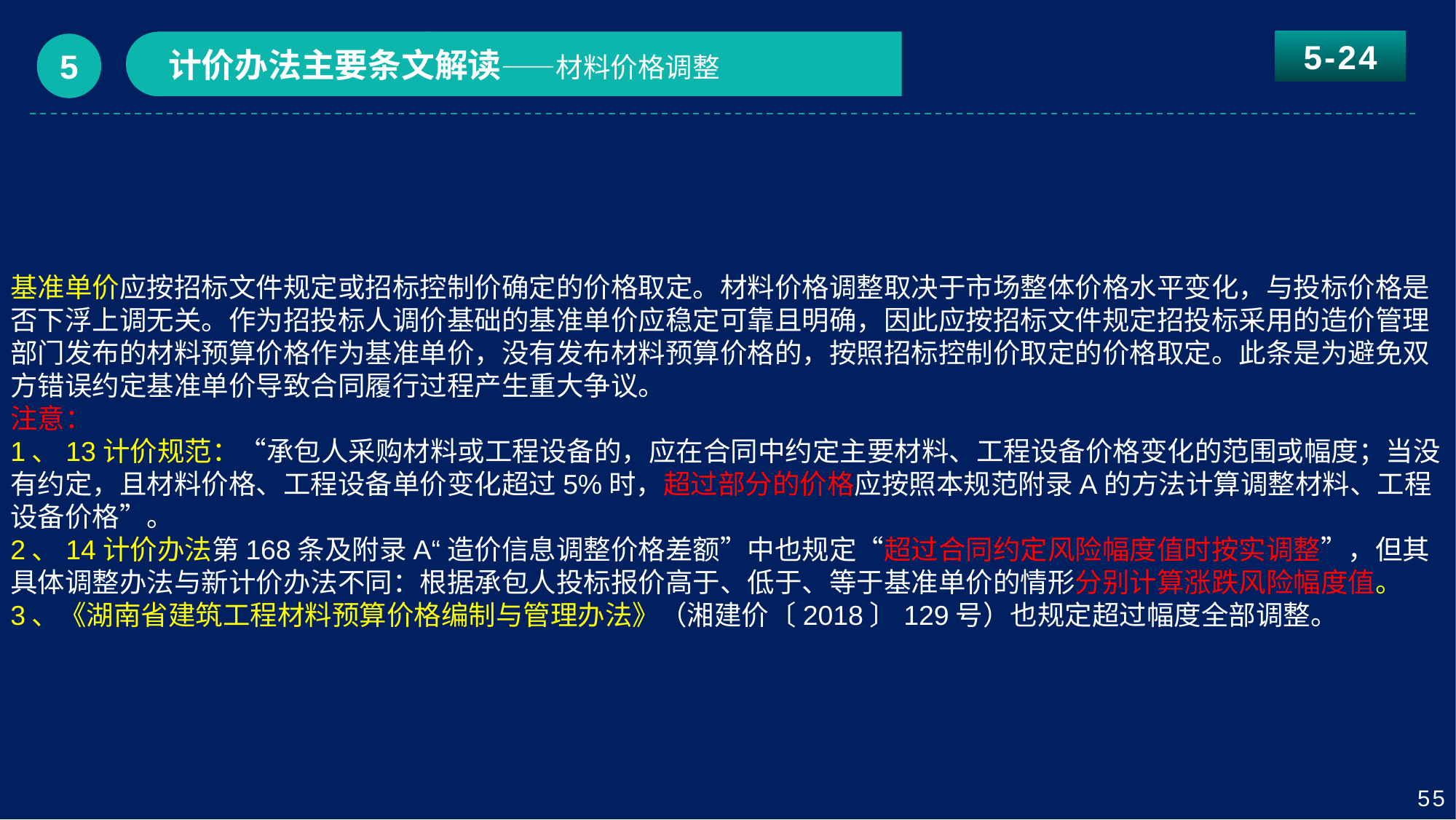

5-24
计价办法主要条文解读——材料价格调整

5
基准单价应按招标文件规定或招标控制价确定的价格取定。材料价格调整取决于市场整体价格水平变化，与投标价格是否下浮上调无关。作为招投标人调价基础的基准单价应稳定可靠且明确，因此应按招标文件规定招投标采用的造价管理部门发布的材料预算价格作为基准单价，没有发布材料预算价格的，按照招标控制价取定的价格取定。此条是为避免双方错误约定基准单价导致合同履行过程产生重大争议。
注意：
1、13计价规范：“承包人采购材料或工程设备的，应在合同中约定主要材料、工程设备价格变化的范围或幅度；当没有约定，且材料价格、工程设备单价变化超过5%时，超过部分的价格应按照本规范附录A的方法计算调整材料、工程设备价格”。
2、14计价办法第168条及附录A“造价信息调整价格差额”中也规定“超过合同约定风险幅度值时按实调整”，但其具体调整办法与新计价办法不同：根据承包人投标报价高于、低于、等于基准单价的情形分别计算涨跌风险幅度值。
3、《湖南省建筑工程材料预算价格编制与管理办法》（湘建价〔2018〕129号）也规定超过幅度全部调整。
55